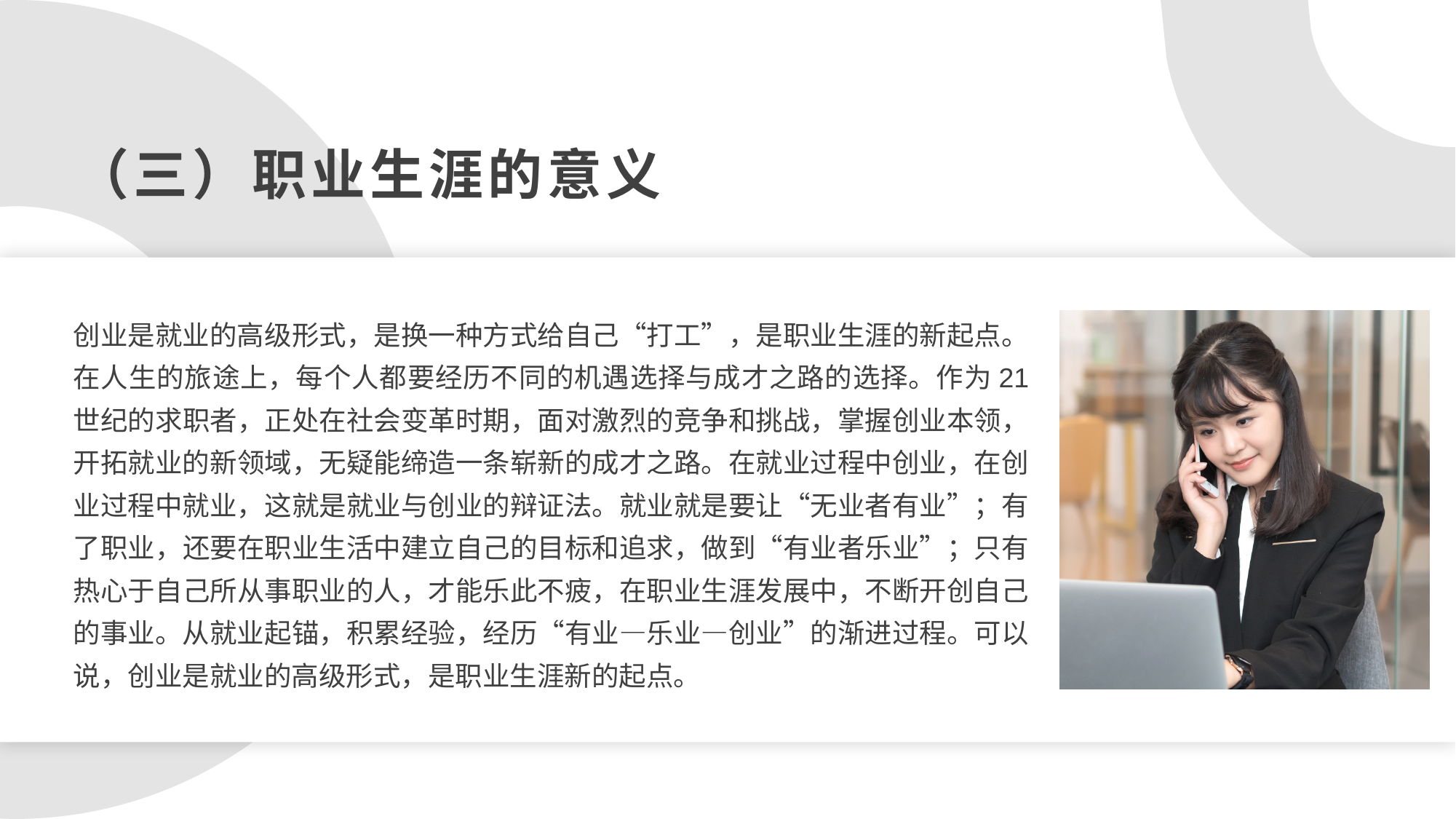

（三）职业生涯的意义

创业是就业的高级形式，是换一种方式给自己“打工”，是职业生涯的新起点。在人生的旅途上，每个人都要经历不同的机遇选择与成才之路的选择。作为21 世纪的求职者，正处在社会变革时期，面对激烈的竞争和挑战，掌握创业本领，开拓就业的新领域，无疑能缔造一条崭新的成才之路。在就业过程中创业，在创业过程中就业，这就是就业与创业的辩证法。就业就是要让“无业者有业”；有了职业，还要在职业生活中建立自己的目标和追求，做到“有业者乐业”；只有热心于自己所从事职业的人，才能乐此不疲，在职业生涯发展中，不断开创自己的事业。从就业起锚，积累经验，经历“有业—乐业—创业”的渐进过程。可以说，创业是就业的高级形式，是职业生涯新的起点。